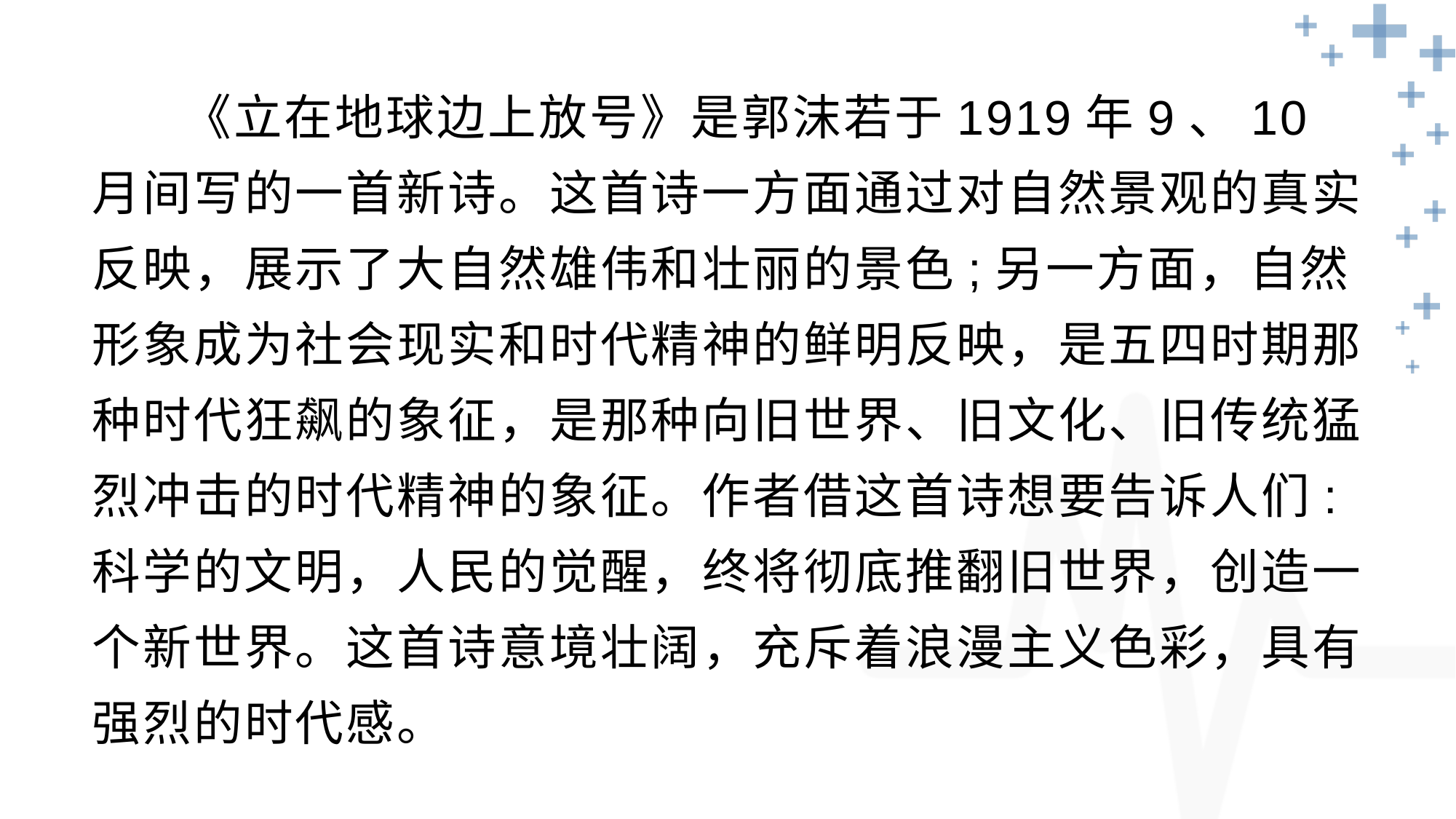

《立在地球边上放号》是郭沫若于1919年9、10月间写的一首新诗。这首诗一方面通过对自然景观的真实反映，展示了大自然雄伟和壮丽的景色;另一方面，自然形象成为社会现实和时代精神的鲜明反映，是五四时期那种时代狂飙的象征，是那种向旧世界、旧文化、旧传统猛烈冲击的时代精神的象征。作者借这首诗想要告诉人们:科学的文明，人民的觉醒，终将彻底推翻旧世界，创造一个新世界。这首诗意境壮阔，充斥着浪漫主义色彩，具有强烈的时代感。